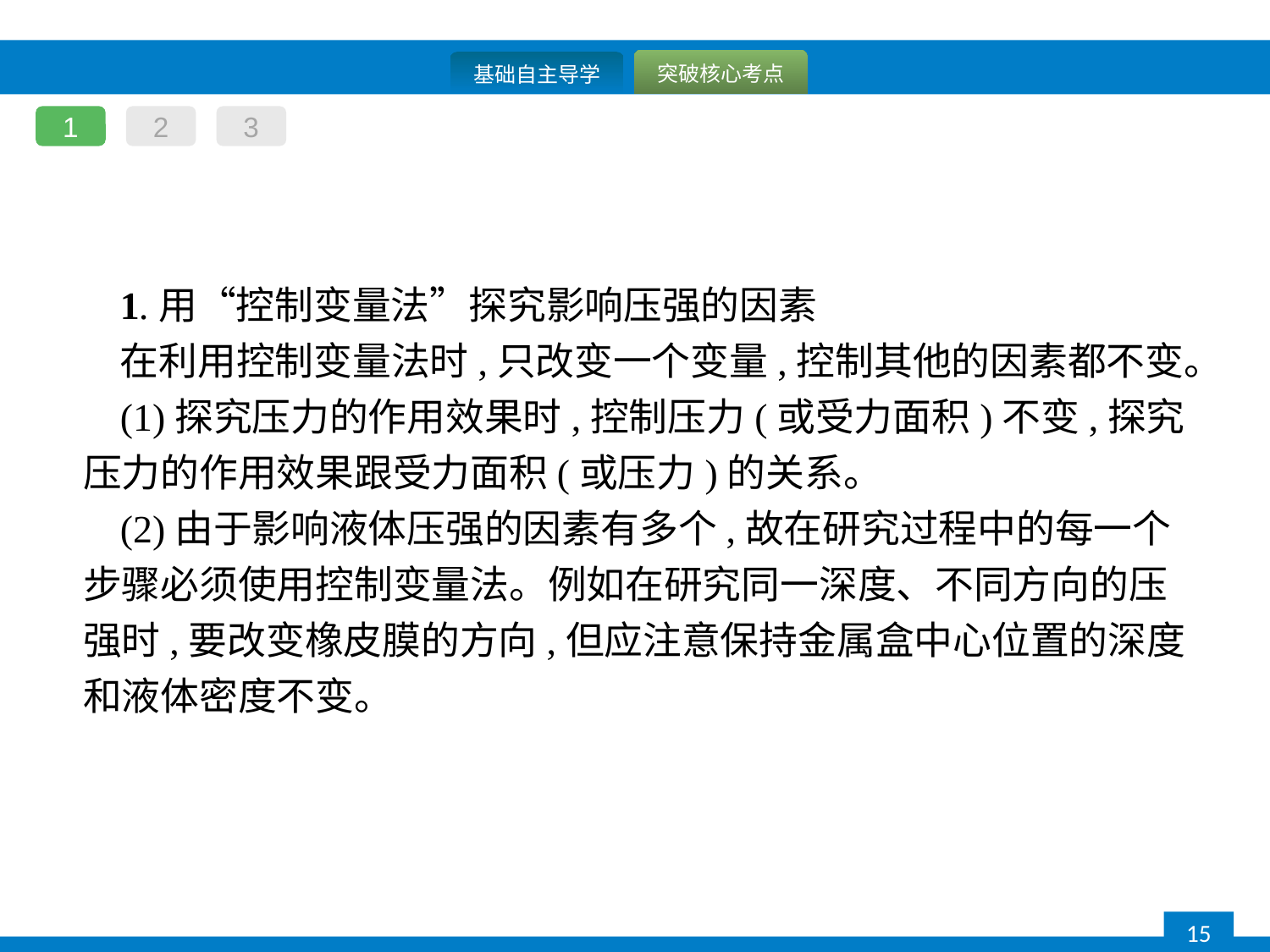

1
2
3
1.用“控制变量法”探究影响压强的因素
在利用控制变量法时,只改变一个变量,控制其他的因素都不变。
(1)探究压力的作用效果时,控制压力(或受力面积)不变,探究压力的作用效果跟受力面积(或压力)的关系。
(2)由于影响液体压强的因素有多个,故在研究过程中的每一个步骤必须使用控制变量法。例如在研究同一深度、不同方向的压强时,要改变橡皮膜的方向,但应注意保持金属盒中心位置的深度和液体密度不变。